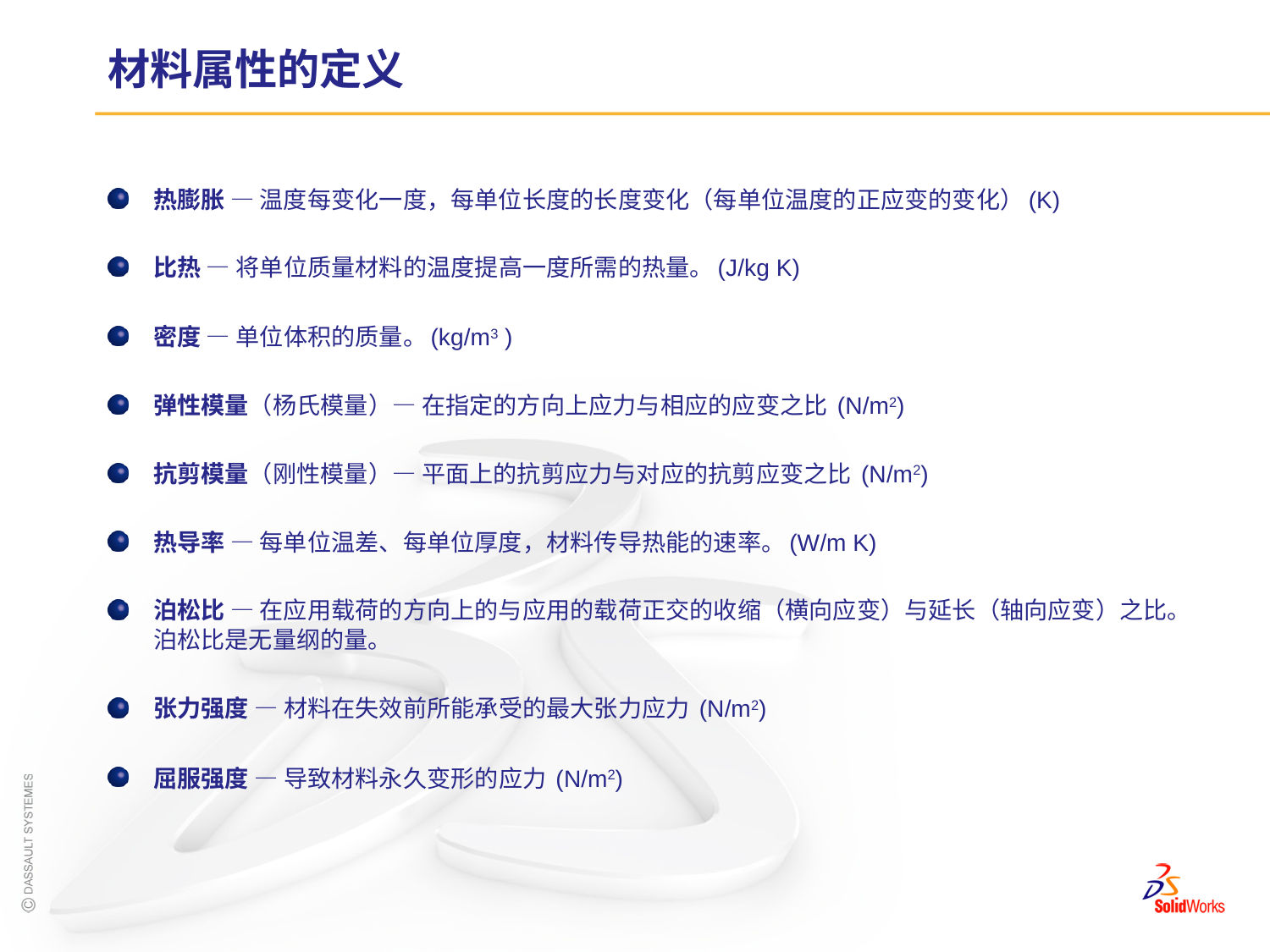

# 材料属性的定义
热膨胀 — 温度每变化一度，每单位长度的长度变化（每单位温度的正应变的变化）(K)

比热 — 将单位质量材料的温度提高一度所需的热量。(J/kg K)

密度 — 单位体积的质量。(kg/m3 )

弹性模量（杨氏模量）— 在指定的方向上应力与相应的应变之比 (N/m2)

抗剪模量（刚性模量）— 平面上的抗剪应力与对应的抗剪应变之比 (N/m2)

热导率 — 每单位温差、每单位厚度，材料传导热能的速率。(W/m K)

泊松比 — 在应用载荷的方向上的与应用的载荷正交的收缩（横向应变）与延长（轴向应变）之比。泊松比是无量纲的量。

张力强度 — 材料在失效前所能承受的最大张力应力 (N/m2)

屈服强度 — 导致材料永久变形的应力 (N/m2)